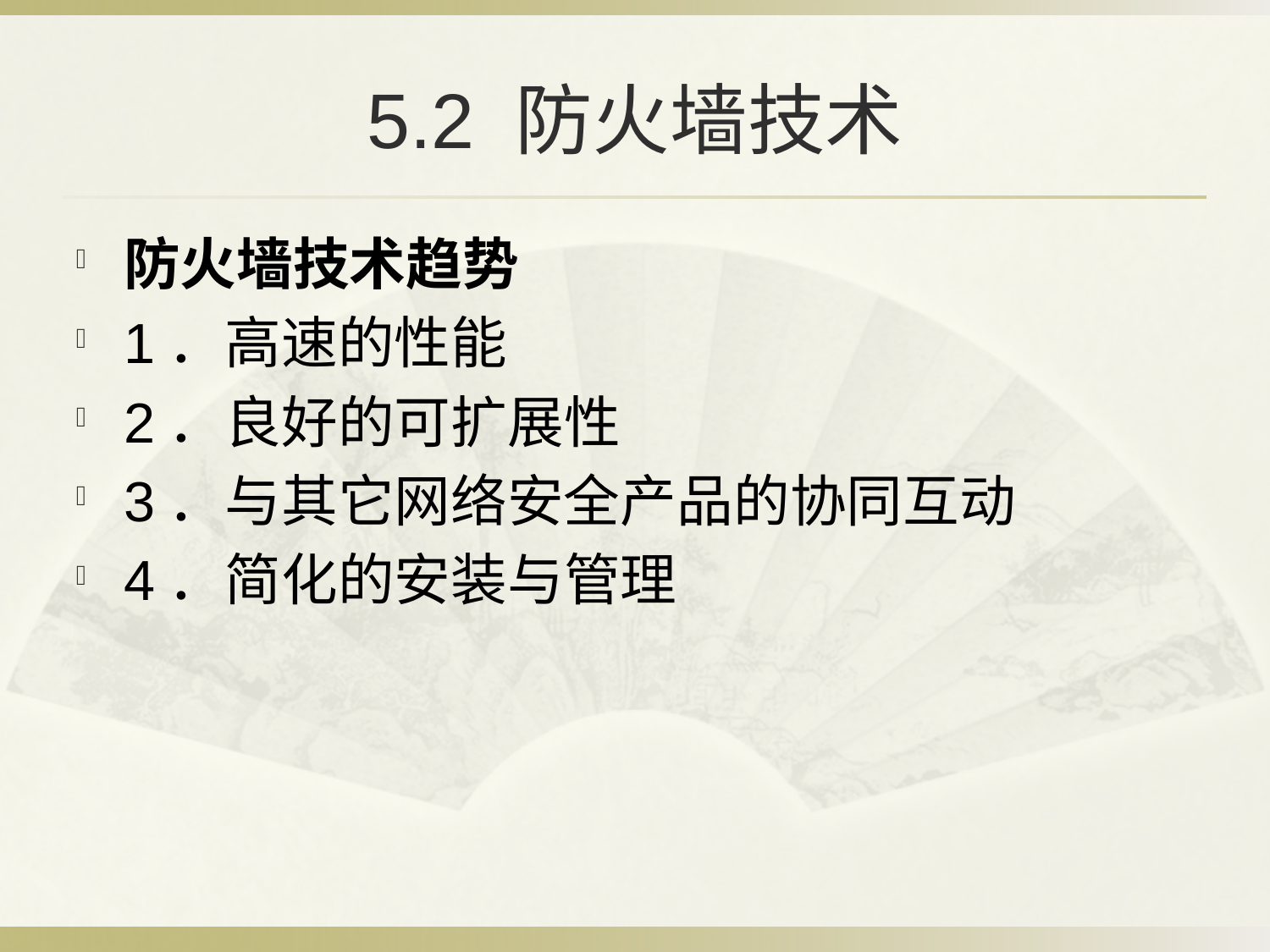

# 5.2 防火墙技术
防火墙技术趋势
1．高速的性能
2．良好的可扩展性
3．与其它网络安全产品的协同互动
4．简化的安装与管理